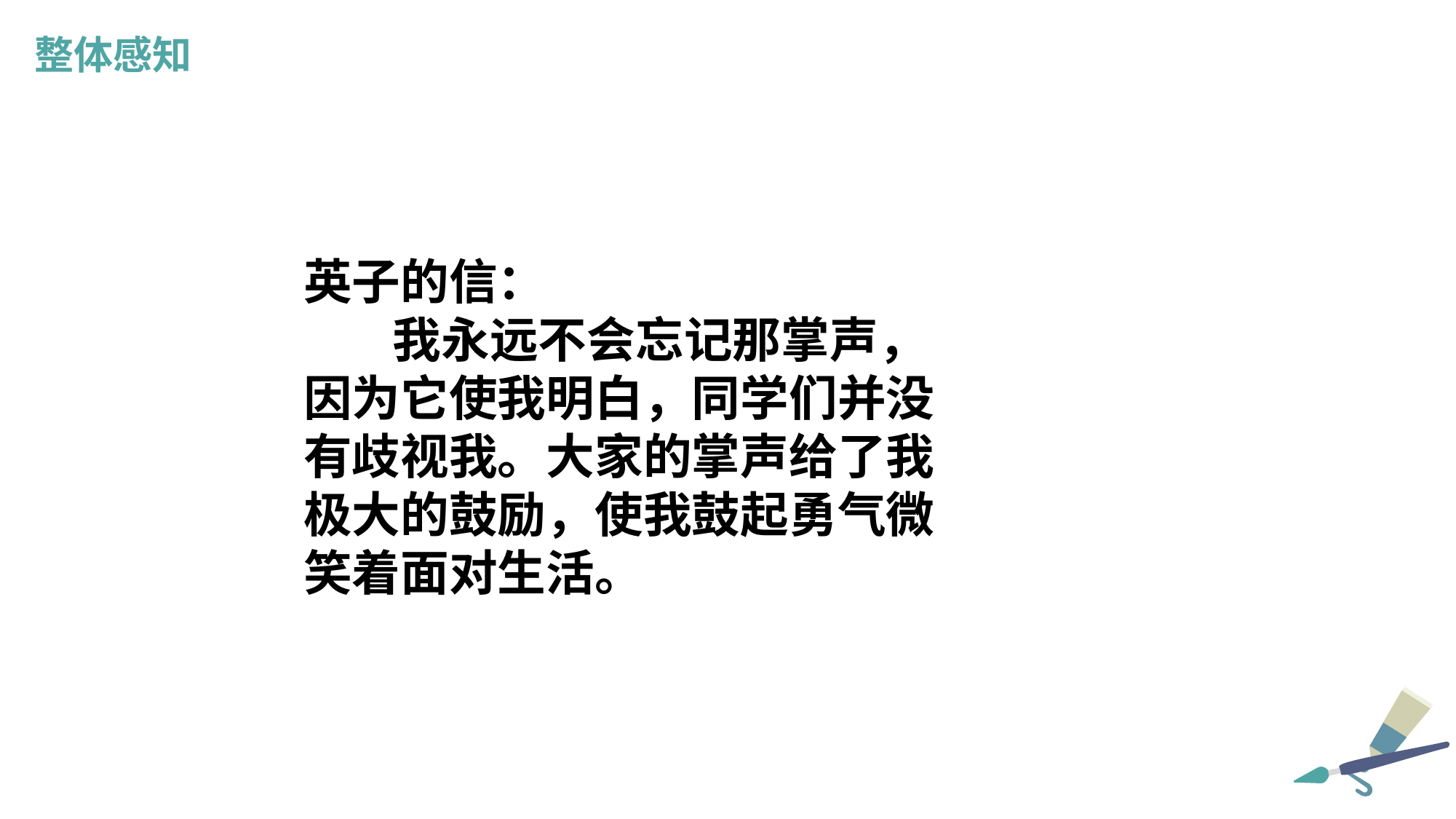

整体感知

英子的信：
       我永远不会忘记那掌声，
因为它使我明白，同学们并没
有歧视我。大家的掌声给了我
极大的鼓励，使我鼓起勇气微
笑着面对生活。